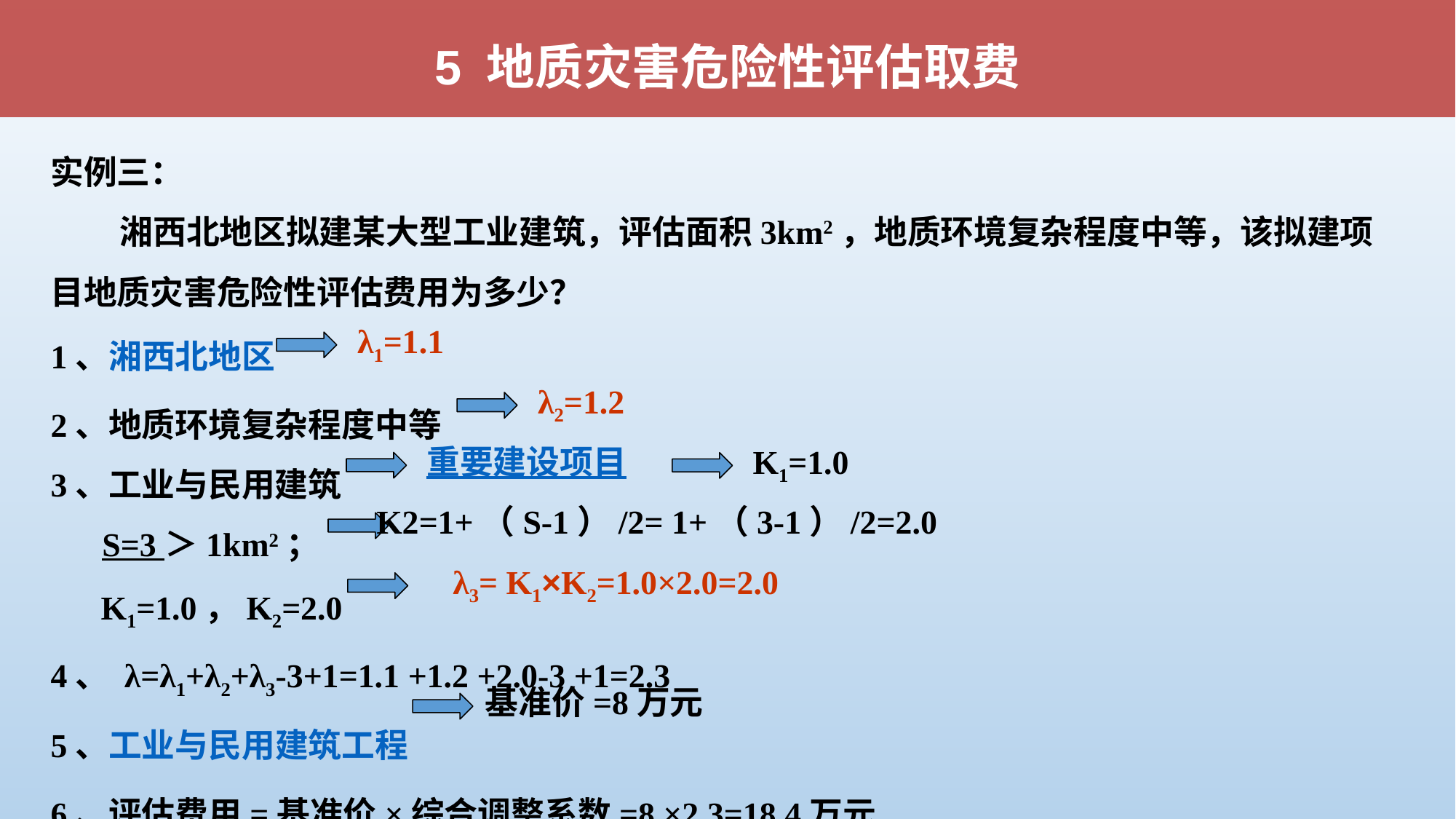

5 地质灾害危险性评估取费
实例三：
        湘西北地区拟建某大型工业建筑，评估面积3km2，地质环境复杂程度中等，该拟建项目地质灾害危险性评估费用为多少？
1、湘西北地区
2、地质环境复杂程度中等
3、工业与民用建筑
S=3 ＞1km2；
      K1=1.0，K2=2.0
4、 λ=λ1+λ2+λ3-3+1=1.1 +1.2 +2.0-3 +1=2.3
5、工业与民用建筑工程
6、评估费用=基准价×综合调整系数=8 ×2.3=18.4万元
λ1=1.1

λ2=1.2

重要建设项目

K1=1.0

K2=1+（S-1）/2= 1+（3-1）/2=2.0

λ3= K1×K2=1.0×2.0=2.0

基准价=8万元